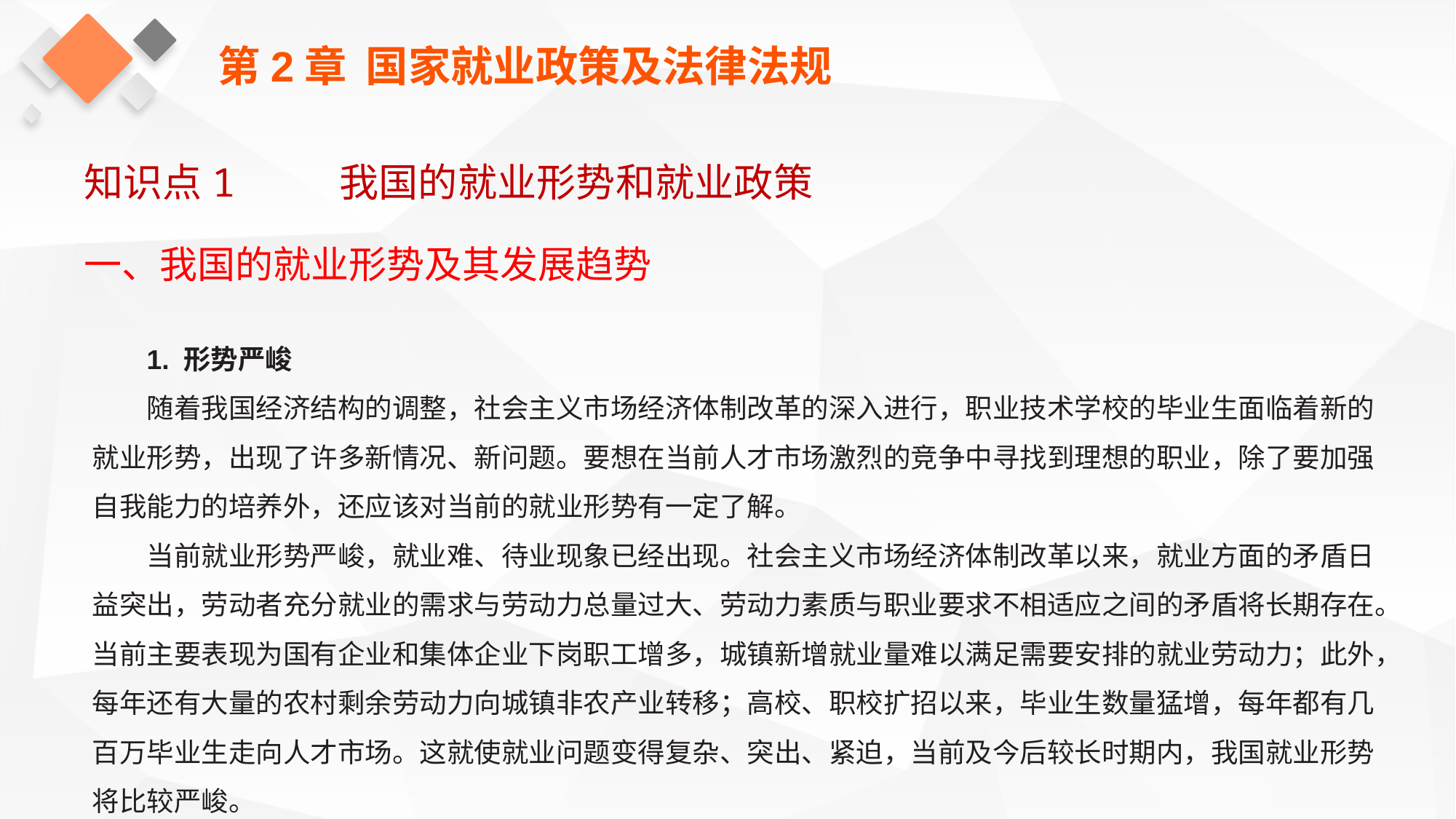

第2章  国家就业政策及法律法规
知识点1    我国的就业形势和就业政策
一、我国的就业形势及其发展趋势
1. 形势严峻
随着我国经济结构的调整，社会主义市场经济体制改革的深入进行，职业技术学校的毕业生面临着新的就业形势，出现了许多新情况、新问题。要想在当前人才市场激烈的竞争中寻找到理想的职业，除了要加强自我能力的培养外，还应该对当前的就业形势有一定了解。
当前就业形势严峻，就业难、待业现象已经出现。社会主义市场经济体制改革以来，就业方面的矛盾日益突出，劳动者充分就业的需求与劳动力总量过大、劳动力素质与职业要求不相适应之间的矛盾将长期存在。当前主要表现为国有企业和集体企业下岗职工增多，城镇新增就业量难以满足需要安排的就业劳动力；此外，每年还有大量的农村剩余劳动力向城镇非农产业转移；高校、职校扩招以来，毕业生数量猛增，每年都有几百万毕业生走向人才市场。这就使就业问题变得复杂、突出、紧迫，当前及今后较长时期内，我国就业形势将比较严峻。